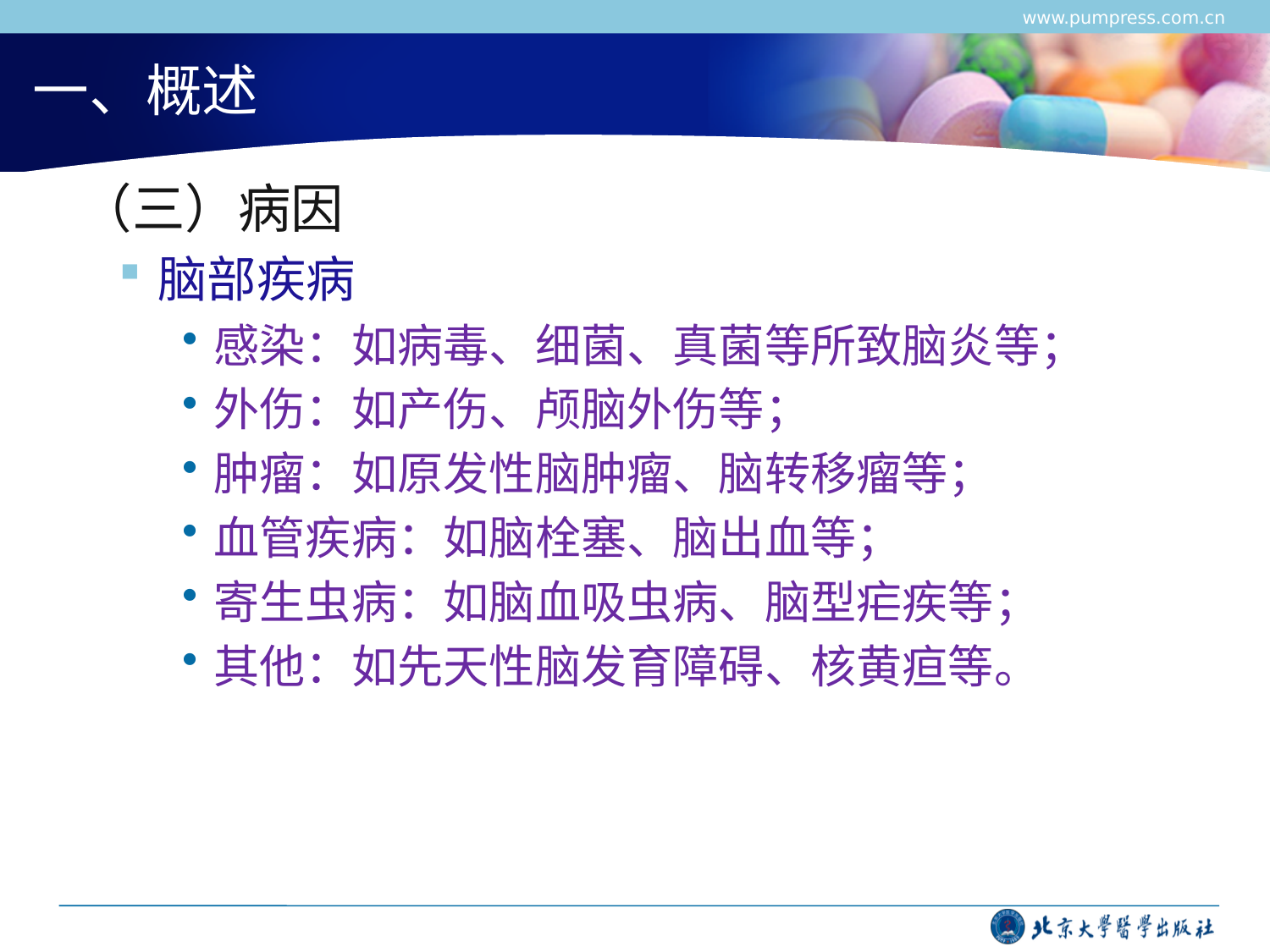

www.pumpress.com.cn
# 一、概述
 （三）病因
脑部疾病
感染：如病毒、细菌、真菌等所致脑炎等；
外伤：如产伤、颅脑外伤等；
肿瘤：如原发性脑肿瘤、脑转移瘤等；
血管疾病：如脑栓塞、脑出血等；
寄生虫病：如脑血吸虫病、脑型疟疾等；
其他：如先天性脑发育障碍、核黄疸等。